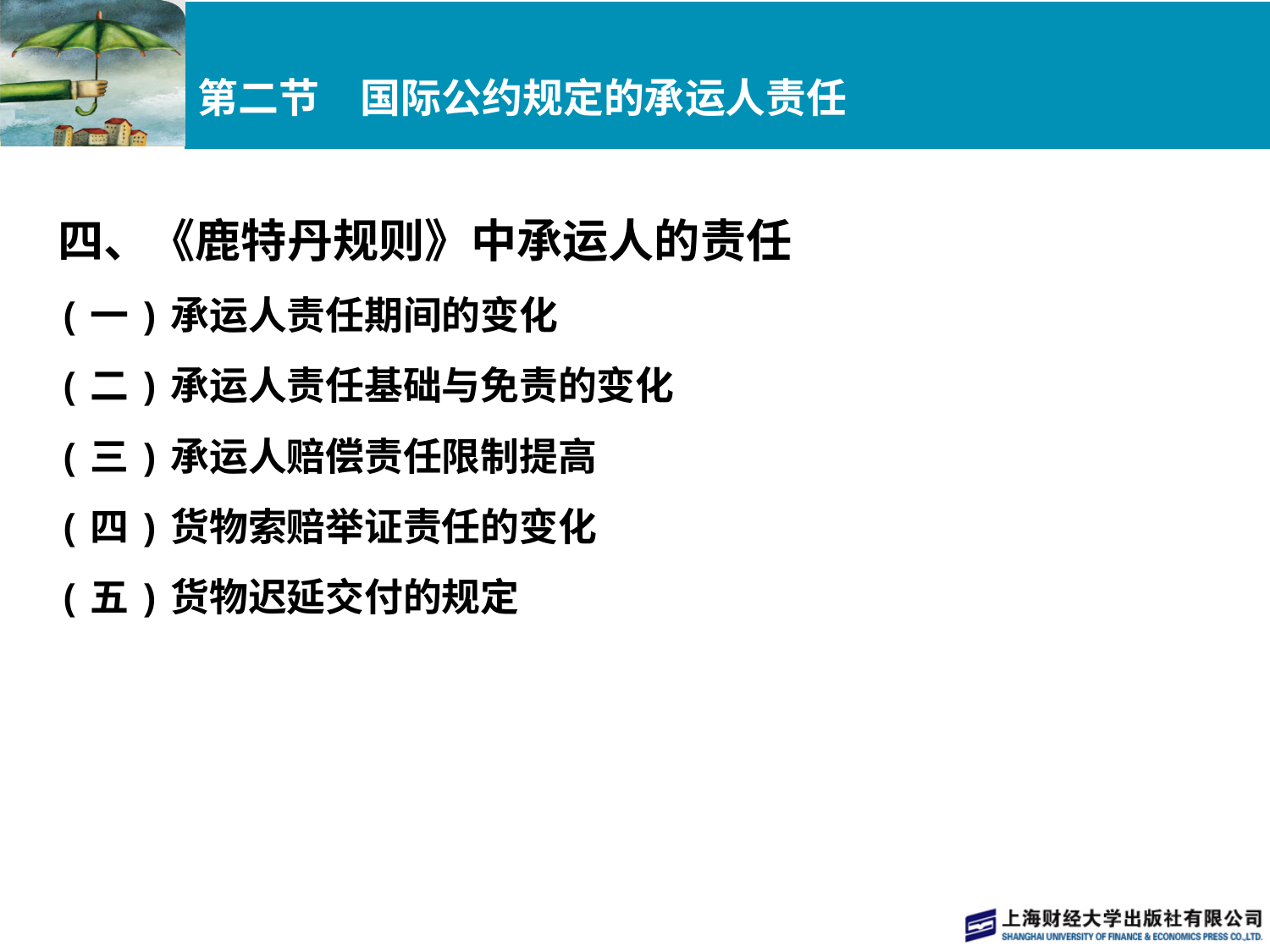

# 第二节　国际公约规定的承运人责任
四、《鹿特丹规则》中承运人的责任
(一)承运人责任期间的变化
(二)承运人责任基础与免责的变化
(三)承运人赔偿责任限制提高
(四)货物索赔举证责任的变化
(五)货物迟延交付的规定